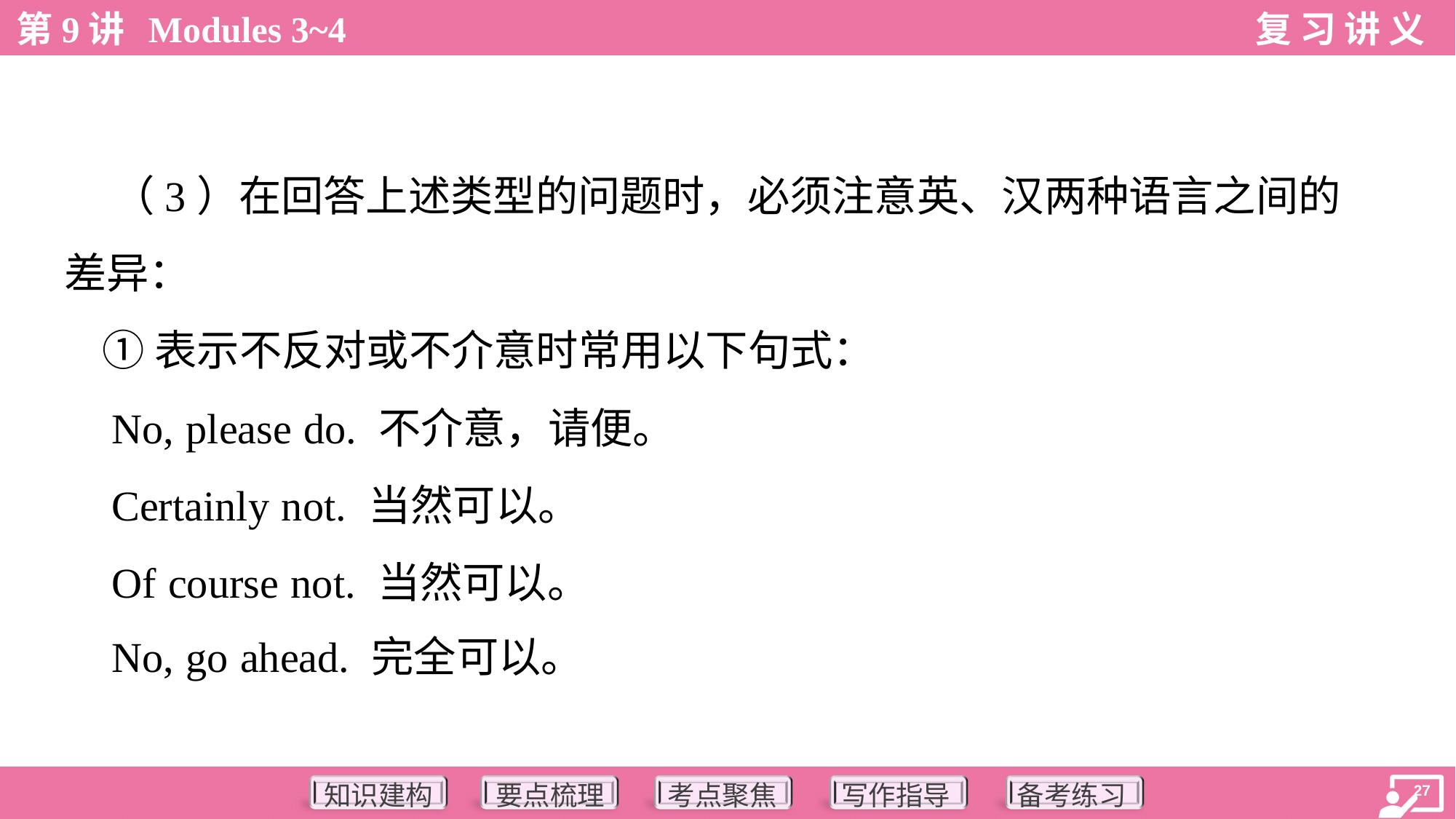

（3）在回答上述类型的问题时，必须注意英、汉两种语言之间的
差异：
    ①表示不反对或不介意时常用以下句式：
    No, please do. 不介意，请便。
    Certainly not. 当然可以。
    Of course not. 当然可以。
    No, go ahead. 完全可以。